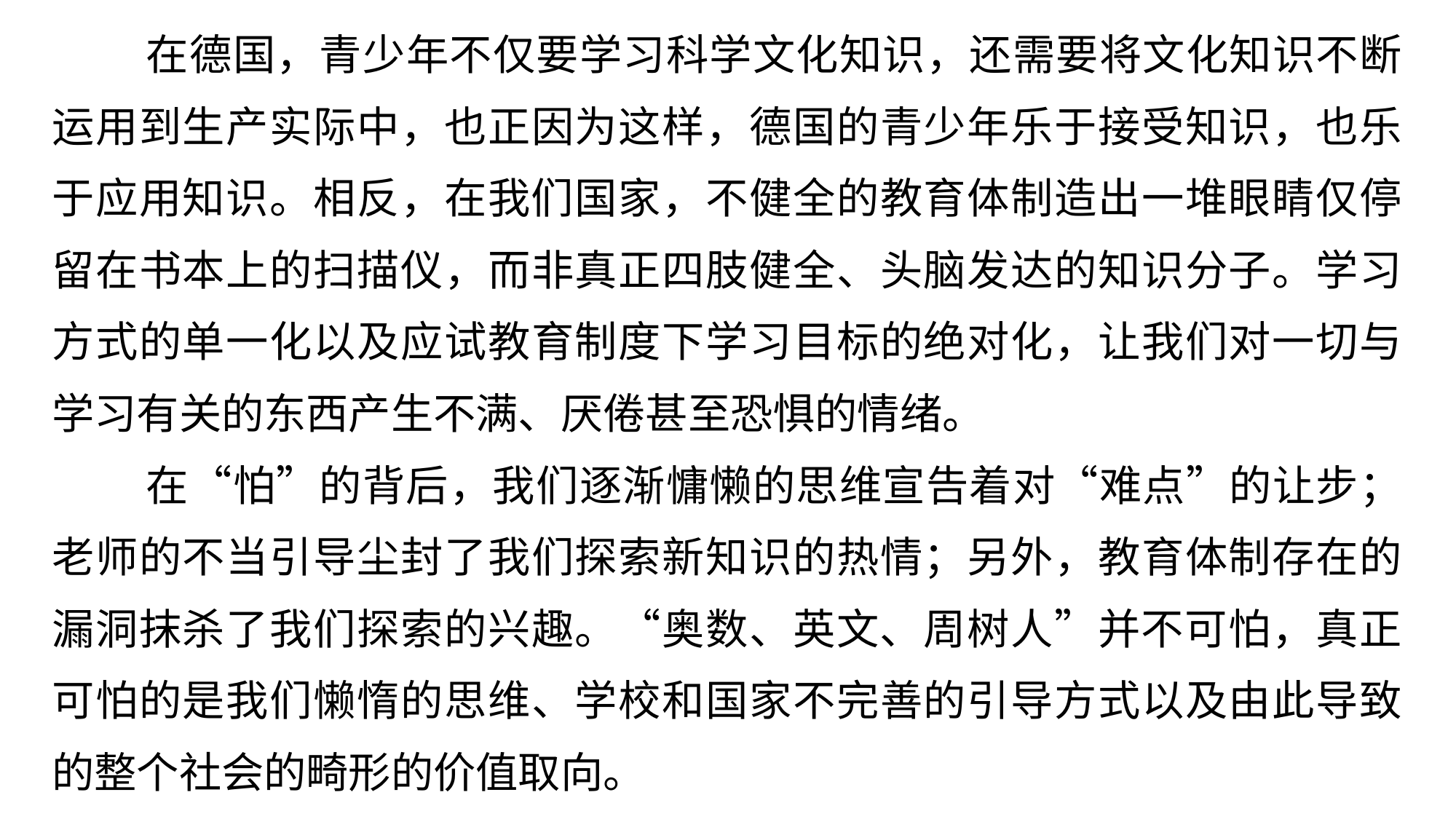

在德国，青少年不仅要学习科学文化知识，还需要将文化知识不断运用到生产实际中，也正因为这样，德国的青少年乐于接受知识，也乐于应用知识。相反，在我们国家，不健全的教育体制造出一堆眼睛仅停留在书本上的扫描仪，而非真正四肢健全、头脑发达的知识分子。学习方式的单一化以及应试教育制度下学习目标的绝对化，让我们对一切与学习有关的东西产生不满、厌倦甚至恐惧的情绪。
        在“怕”的背后，我们逐渐慵懒的思维宣告着对“难点”的让步；老师的不当引导尘封了我们探索新知识的热情；另外，教育体制存在的漏洞抹杀了我们探索的兴趣。“奥数、英文、周树人”并不可怕，真正可怕的是我们懒惰的思维、学校和国家不完善的引导方式以及由此导致的整个社会的畸形的价值取向。